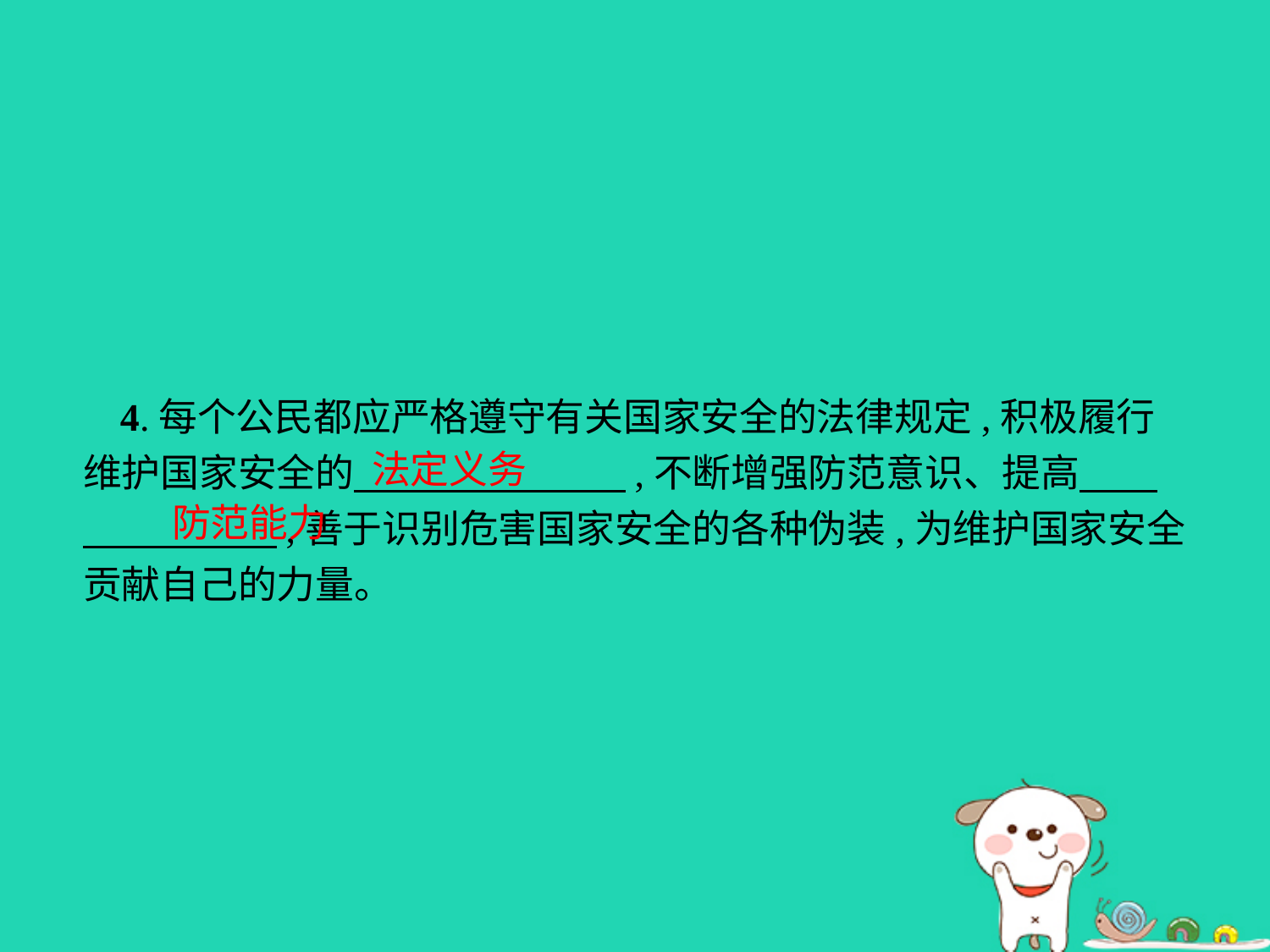

4.每个公民都应严格遵守有关国家安全的法律规定,积极履行维护国家安全的　　　　　　　,不断增强防范意识、提高　　　　　　　,善于识别危害国家安全的各种伪装,为维护国家安全贡献自己的力量。
法定义务
防范能力